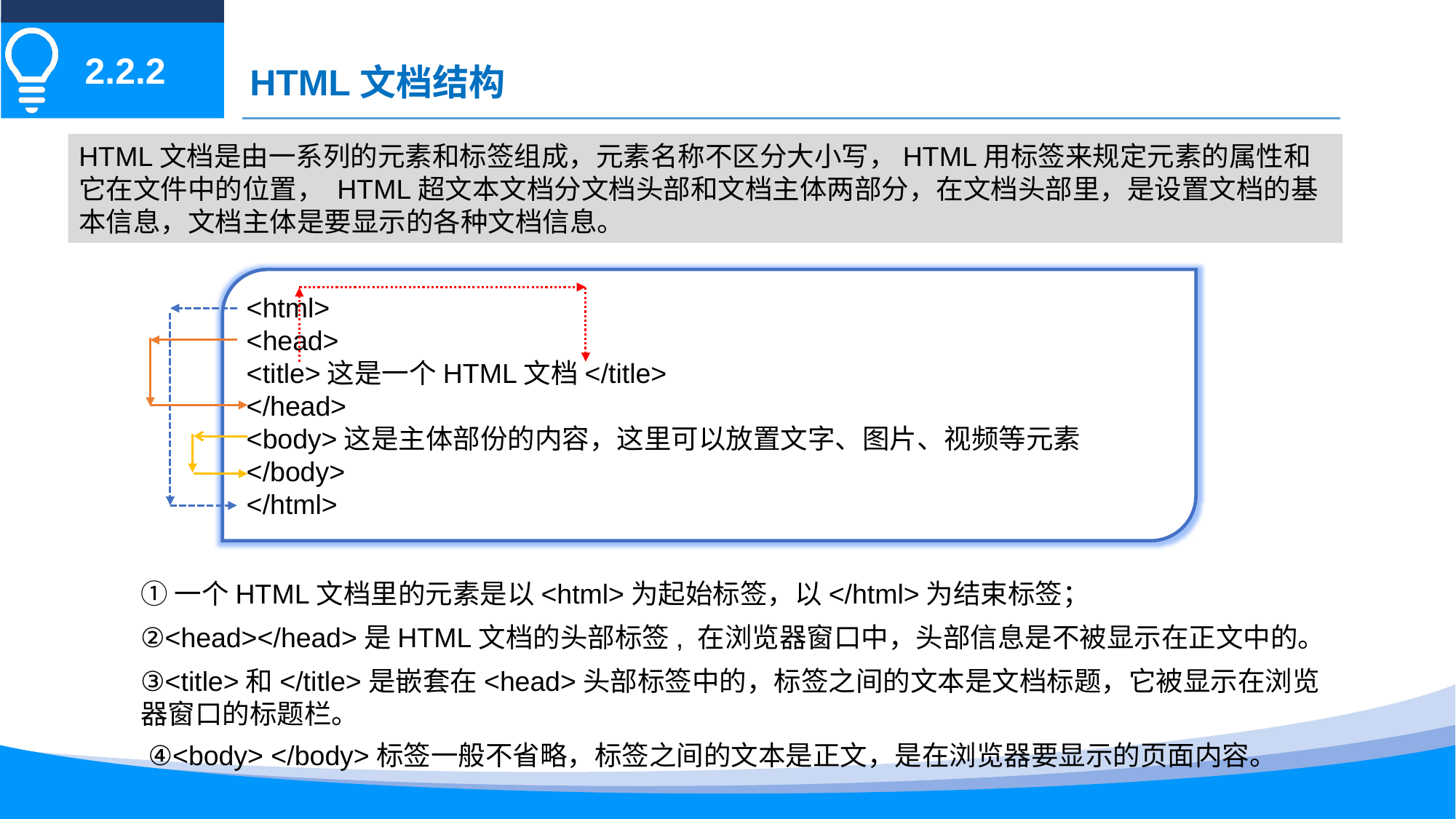

2.2.2
# HTML文档结构
HTML文档是由一系列的元素和标签组成，元素名称不区分大小写，HTML用标签来规定元素的属性和它在文件中的位置， HTML超文本文档分文档头部和文档主体两部分，在文档头部里，是设置文档的基本信息，文档主体是要显示的各种文档信息。
<html>
<head>
<title>这是一个HTML文档</title>
</head>
<body>这是主体部份的内容，这里可以放置文字、图片、视频等元素
</body>
</html>
①一个HTML文档里的元素是以<html>为起始标签，以</html>为结束标签；
②<head></head>是HTML文档的头部标签, 在浏览器窗口中，头部信息是不被显示在正文中的。
③<title>和</title>是嵌套在<head>头部标签中的，标签之间的文本是文档标题，它被显示在浏览器窗口的标题栏。
④<body> </body>标签一般不省略，标签之间的文本是正文，是在浏览器要显示的页面内容。